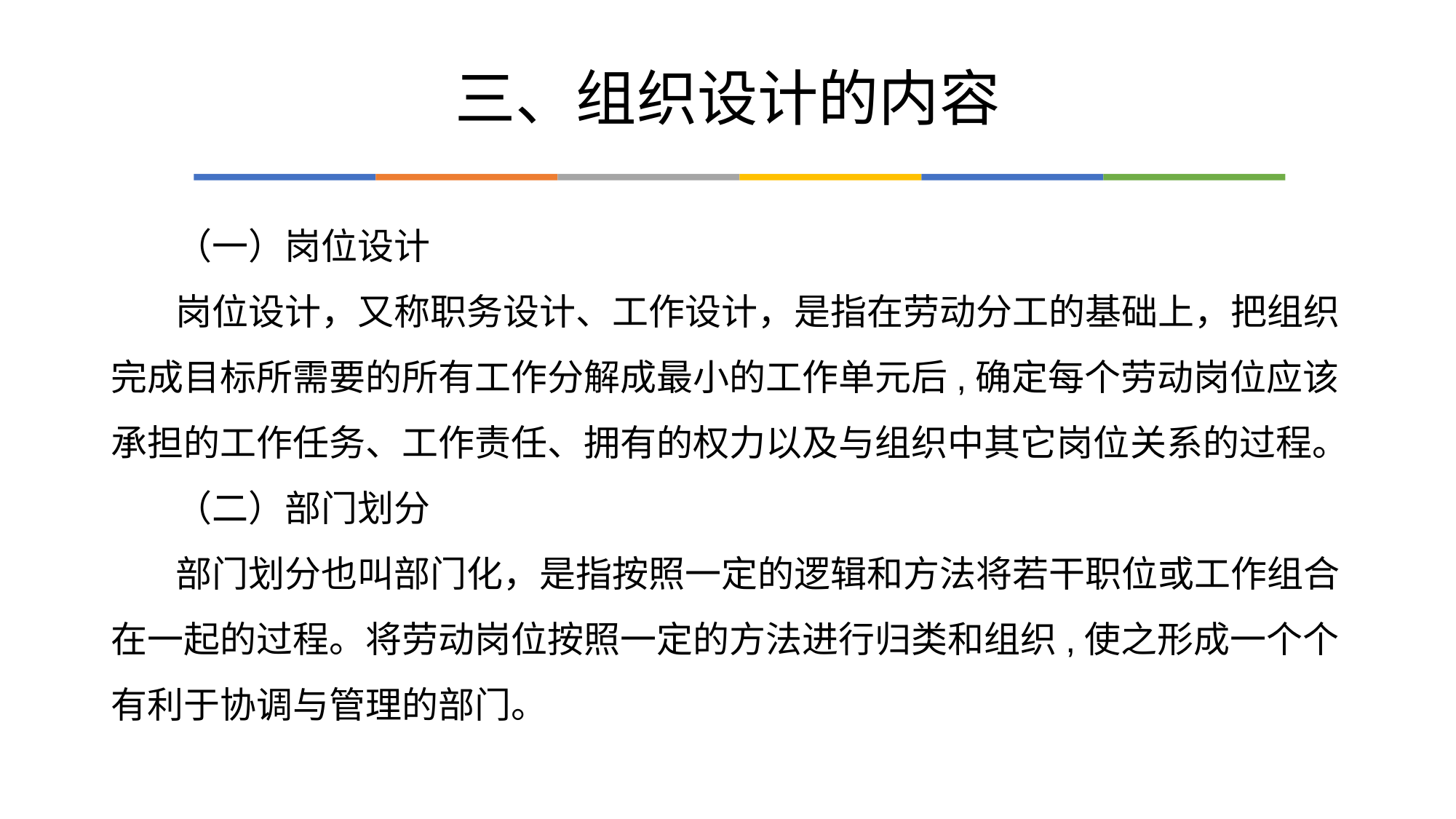

# 三、组织设计的内容
（一）岗位设计
岗位设计，又称职务设计、工作设计，是指在劳动分工的基础上，把组织完成目标所需要的所有工作分解成最小的工作单元后,确定每个劳动岗位应该承担的工作任务、工作责任、拥有的权力以及与组织中其它岗位关系的过程。
（二）部门划分
部门划分也叫部门化，是指按照一定的逻辑和方法将若干职位或工作组合在一起的过程。将劳动岗位按照一定的方法进行归类和组织,使之形成一个个有利于协调与管理的部门。